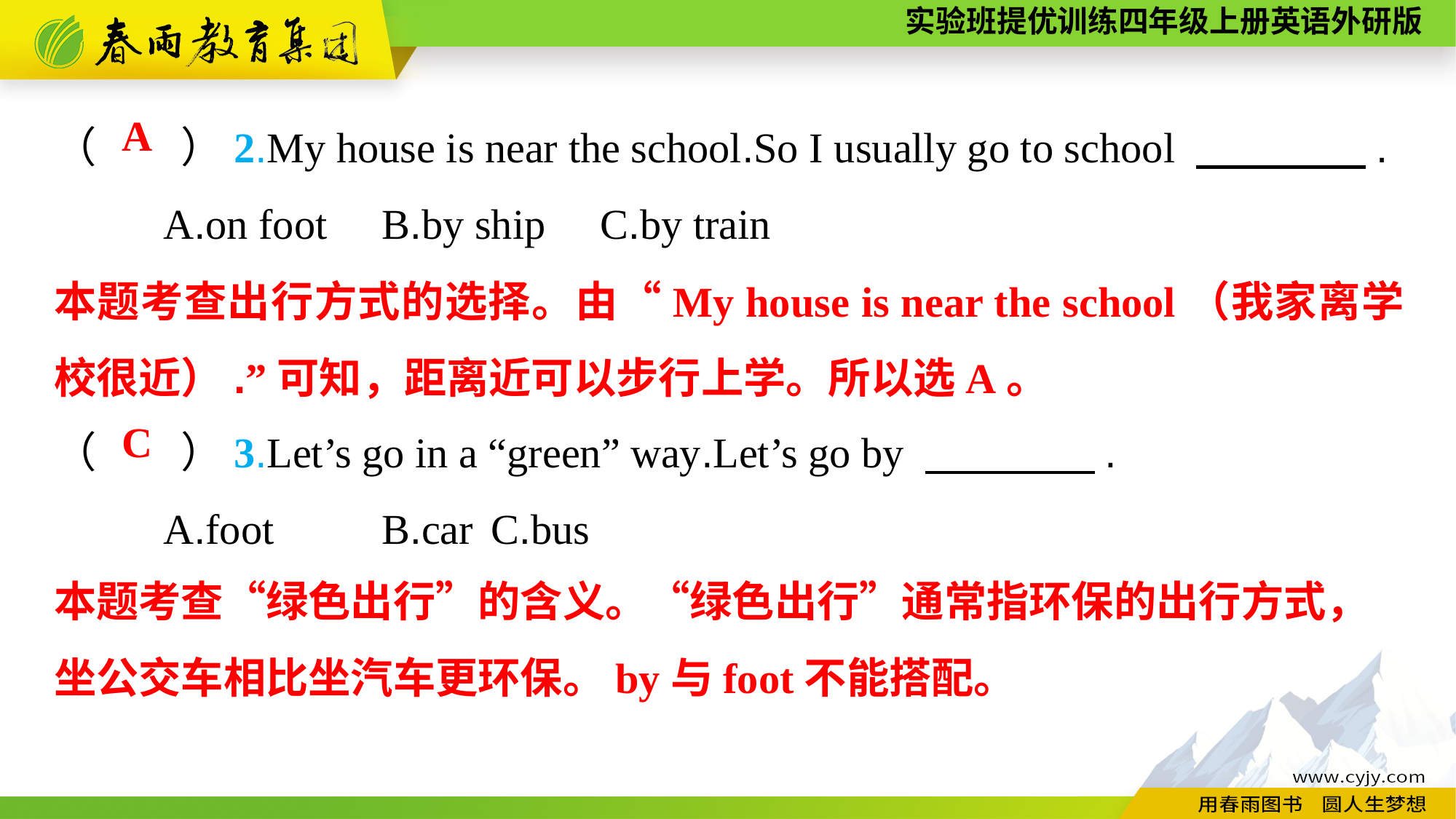

（　　）2.My house is near the school.So I usually go to school 　　　　.
	A.on foot	B.by ship	C.by train

（　　）3.Let’s go in a “green” way.Let’s go by 　　　　.
	A.foot	B.car	C.bus
A
本题考查出行方式的选择。由“My house is near the school（我家离学校很近）.”可知，距离近可以步行上学。所以选A。
C
本题考查“绿色出行”的含义。“绿色出行”通常指环保的出行方式，
坐公交车相比坐汽车更环保。by与foot不能搭配。